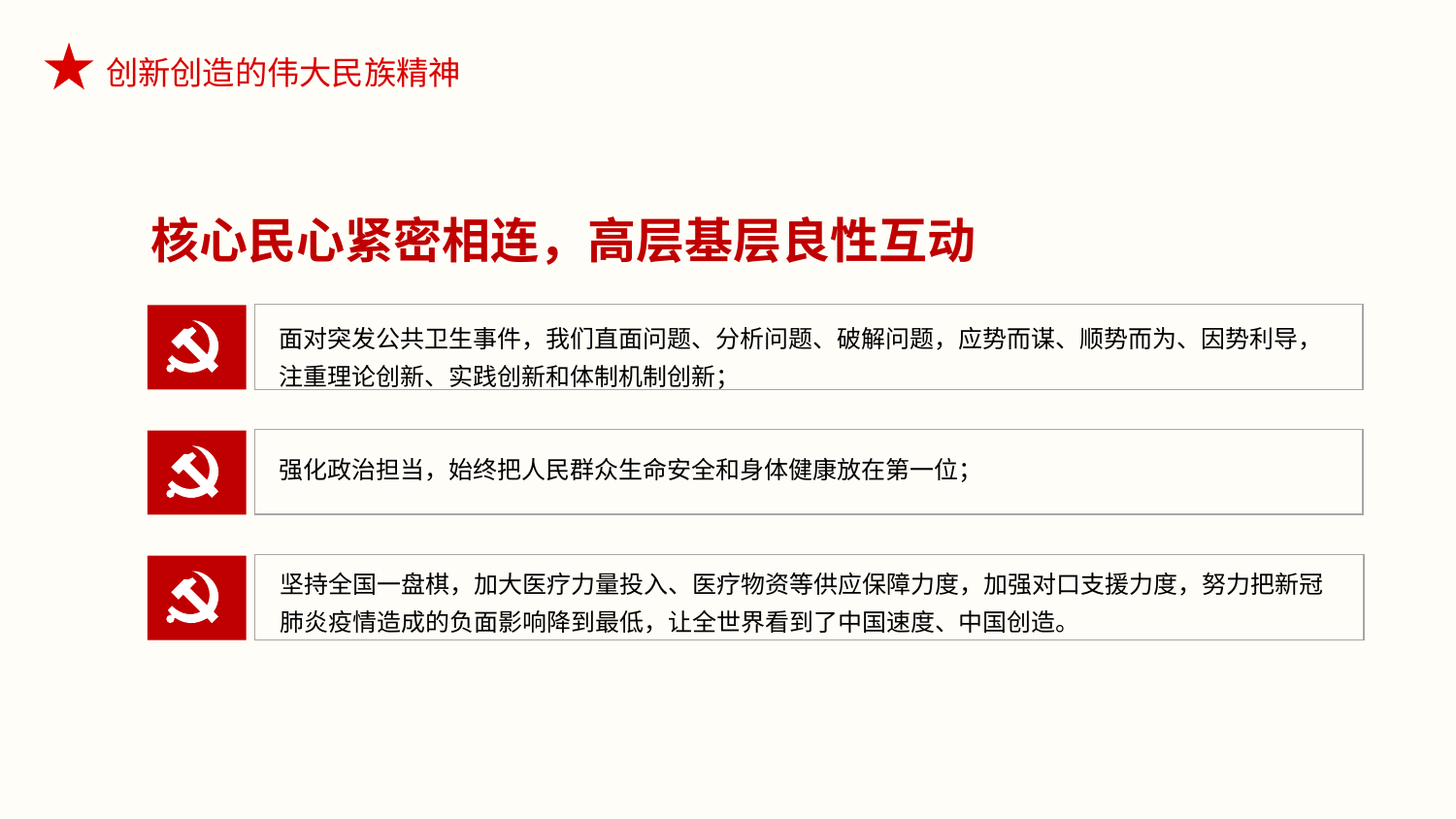

核心民心紧密相连，高层基层良性互动

面对突发公共卫生事件，我们直面问题、分析问题、破解问题，应势而谋、顺势而为、因势利导，注重理论创新、实践创新和体制机制创新；

强化政治担当，始终把人民群众生命安全和身体健康放在第一位；
坚持全国一盘棋，加大医疗力量投入、医疗物资等供应保障力度，加强对口支援力度，努力把新冠肺炎疫情造成的负面影响降到最低，让全世界看到了中国速度、中国创造。